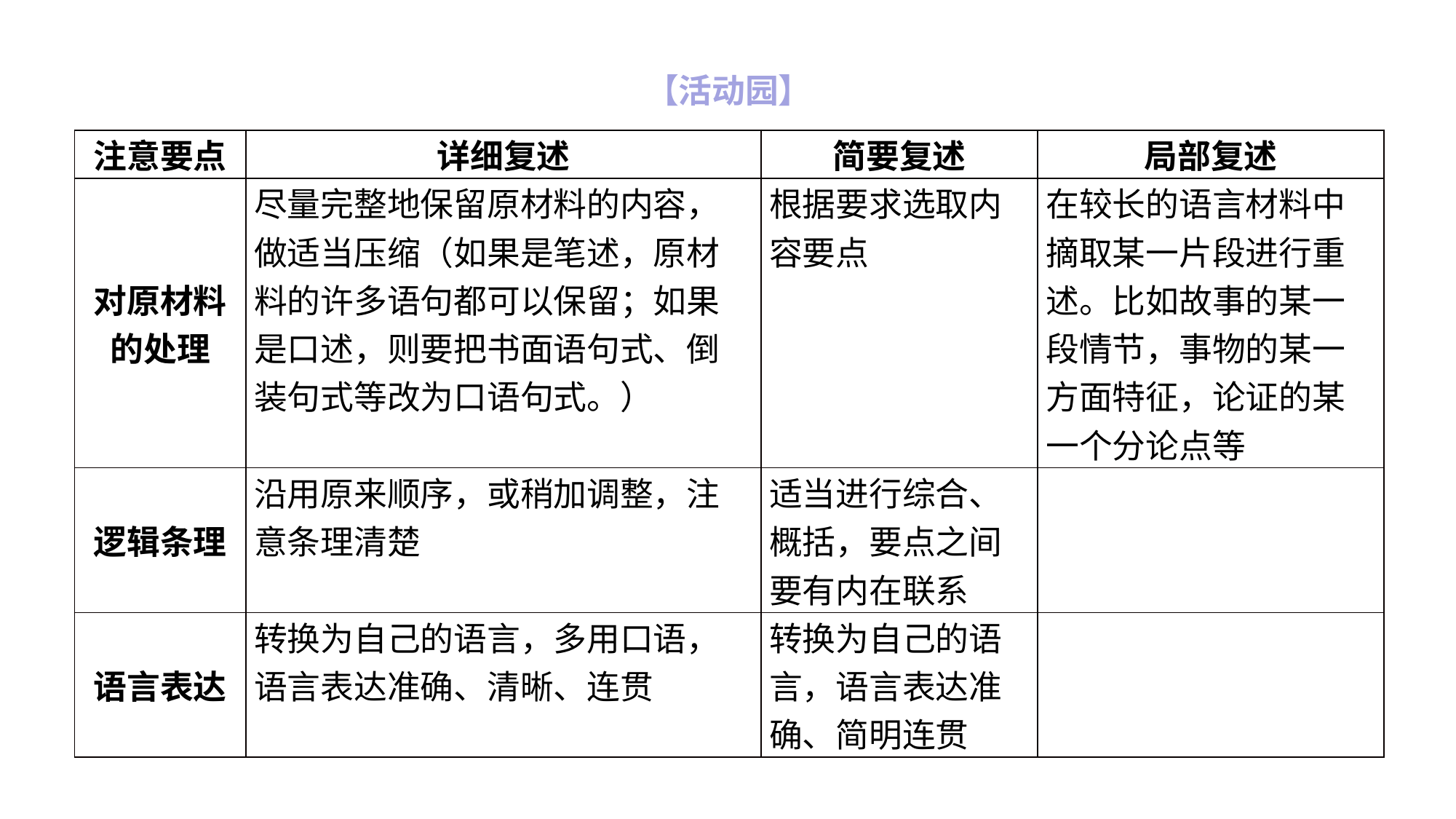

# 【活动园】
| 注意要点 | 详细复述 | 简要复述 | 局部复述 |
| --- | --- | --- | --- |
| 对原材料的处理 | 尽量完整地保留原材料的内容，做适当压缩（如果是笔述，原材料的许多语句都可以保留；如果是口述，则要把书面语句式、倒装句式等改为口语句式。） | 根据要求选取内容要点 | 在较长的语言材料中摘取某一片段进行重述。比如故事的某一段情节，事物的某一方面特征，论证的某一个分论点等 |
| 逻辑条理 | 沿用原来顺序，或稍加调整，注意条理清楚 | 适当进行综合、概括，要点之间要有内在联系 |  |
| 语言表达 | 转换为自己的语言，多用口语，语言表达准确、清晰、连贯 | 转换为自己的语言，语言表达准确、简明连贯 |  |